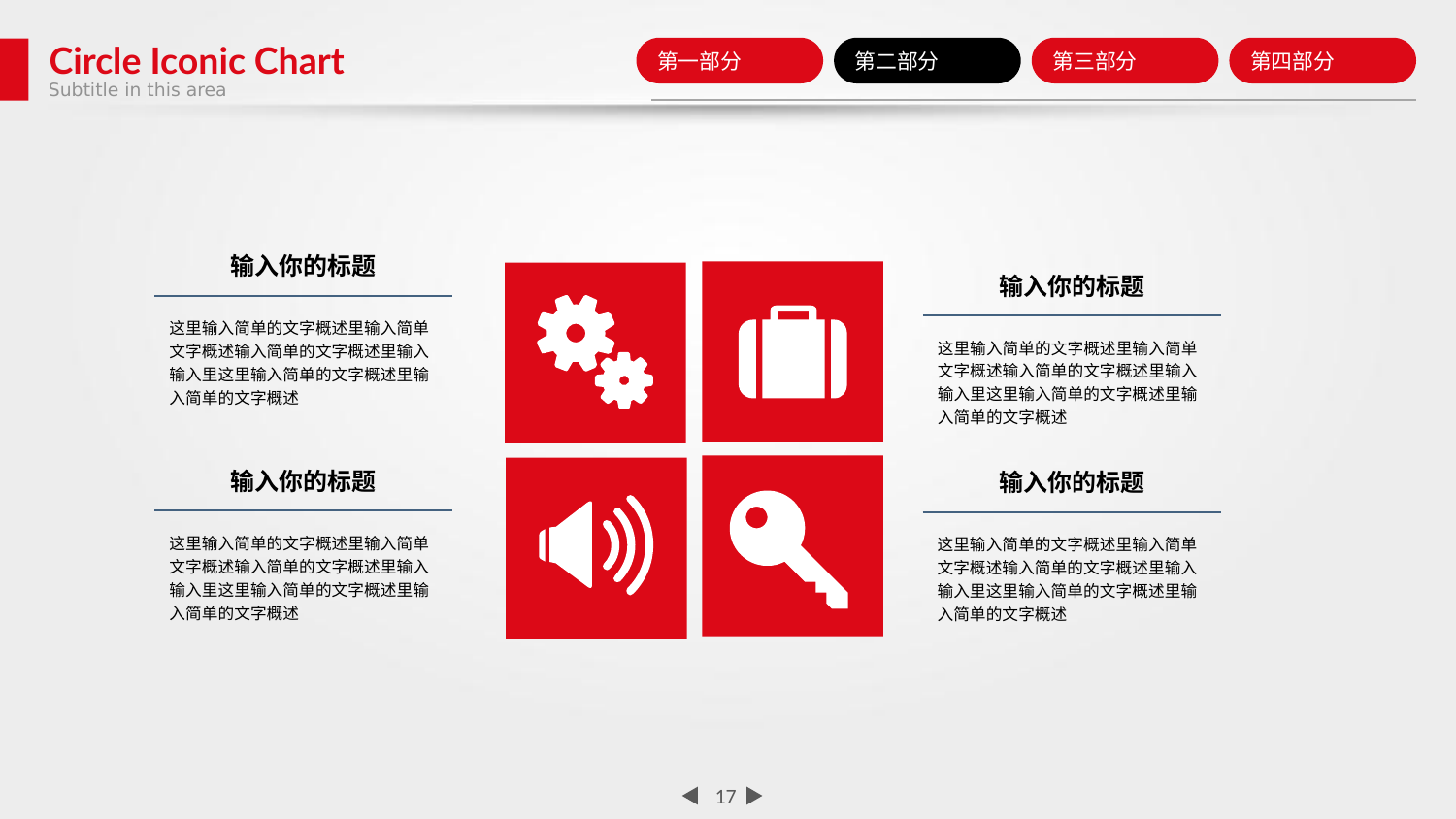

Circle Iconic Chart
第一部分
第二部分
第三部分
第四部分

Subtitle in this area
输入你的标题

输入你的标题

这里输入简单的文字概述里输入简单文字概述输入简单的文字概述里输入输入里这里输入简单的文字概述里输入简单的文字概述
这里输入简单的文字概述里输入简单文字概述输入简单的文字概述里输入输入里这里输入简单的文字概述里输入简单的文字概述

输入你的标题
输入你的标题

这里输入简单的文字概述里输入简单文字概述输入简单的文字概述里输入输入里这里输入简单的文字概述里输入简单的文字概述
这里输入简单的文字概述里输入简单文字概述输入简单的文字概述里输入输入里这里输入简单的文字概述里输入简单的文字概述
17